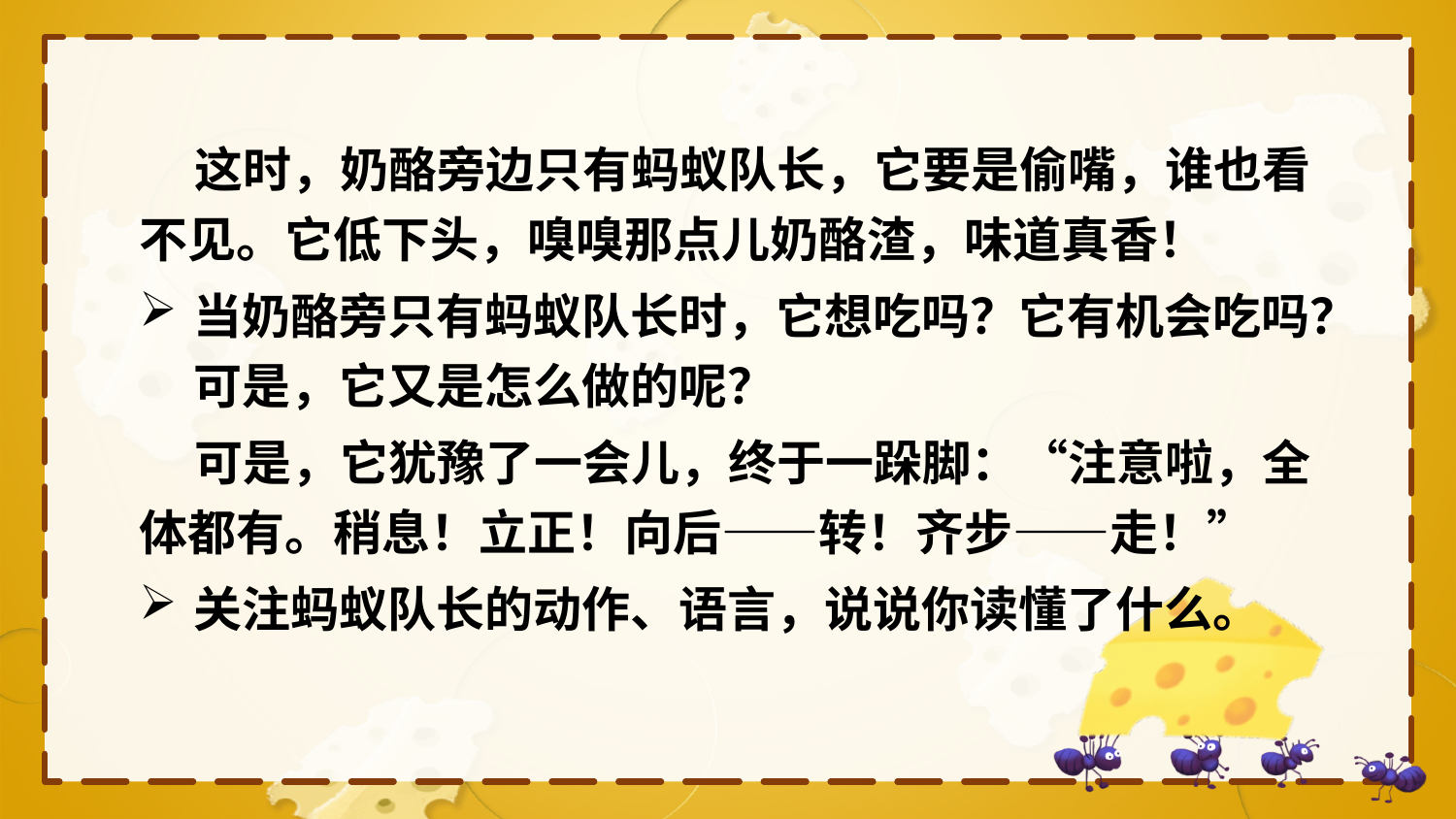

这时，奶酪旁边只有蚂蚁队长，它要是偷嘴，谁也看不见。它低下头，嗅嗅那点儿奶酪渣，味道真香！
当奶酪旁只有蚂蚁队长时，它想吃吗？它有机会吃吗？可是，它又是怎么做的呢？
    可是，它犹豫了一会儿，终于一跺脚：“注意啦，全体都有。稍息！立正！向后——转！齐步——走！”
关注蚂蚁队长的动作、语言，说说你读懂了什么。